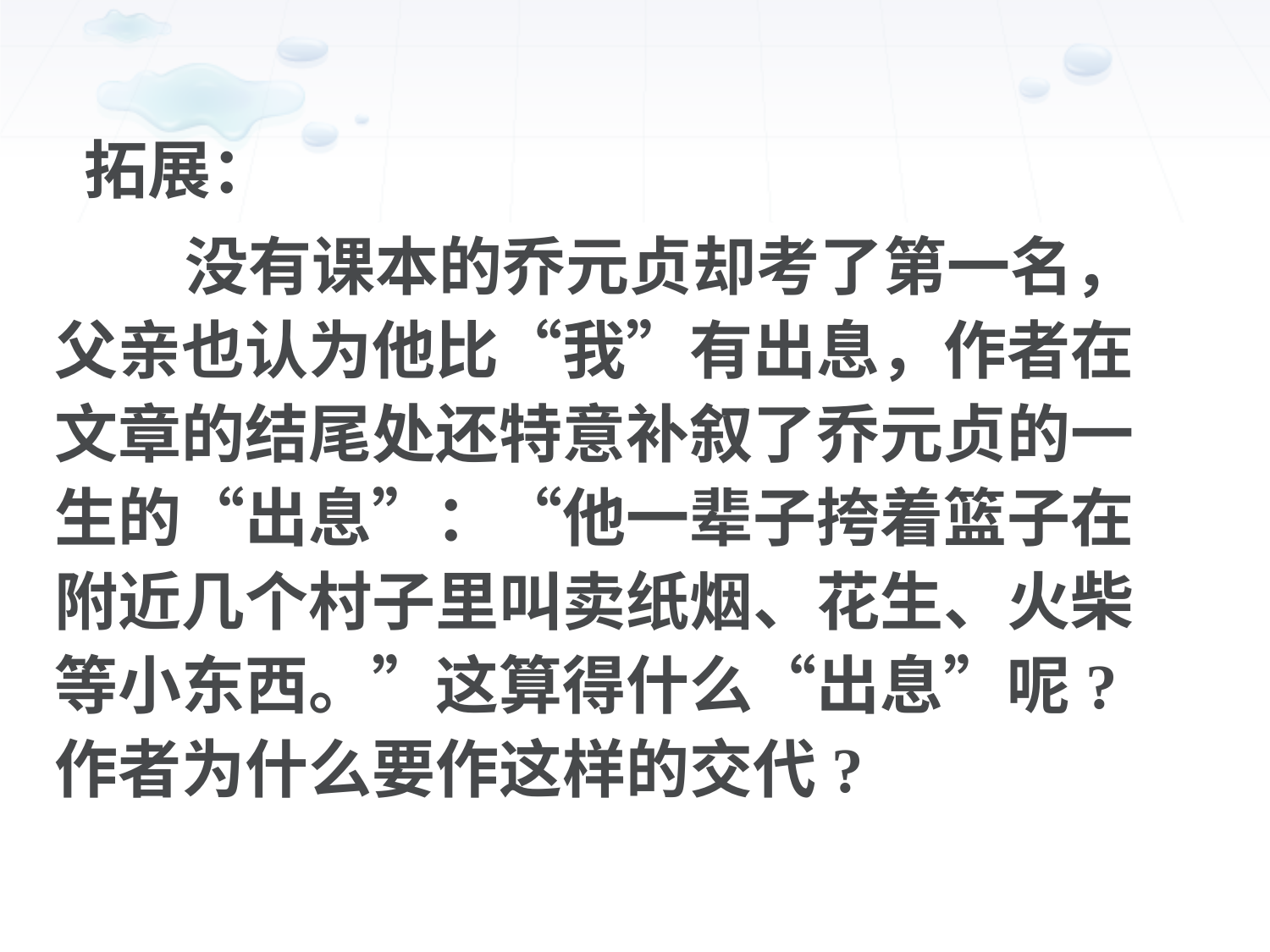

拓展：
        没有课本的乔元贞却考了第一名，父亲也认为他比“我”有出息，作者在文章的结尾处还特意补叙了乔元贞的一生的“出息”：“他一辈子挎着篮子在附近几个村子里叫卖纸烟、花生、火柴等小东西。”这算得什么“出息”呢?作者为什么要作这样的交代?